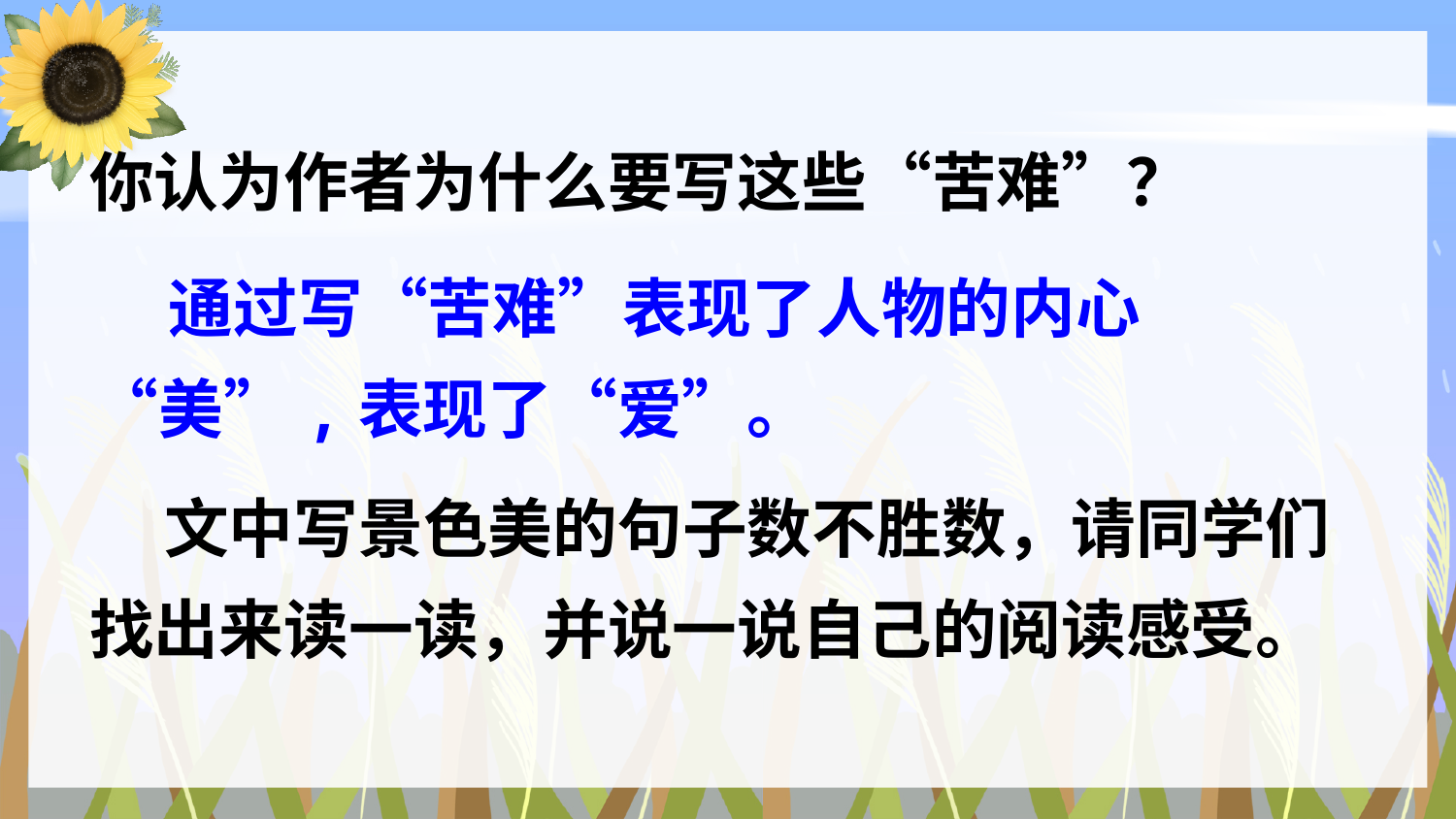

你认为作者为什么要写这些“苦难”？
    通过写“苦难”表现了人物的内心“美”,表现了“爱”。
    文中写景色美的句子数不胜数，请同学们找出来读一读，并说一说自己的阅读感受。